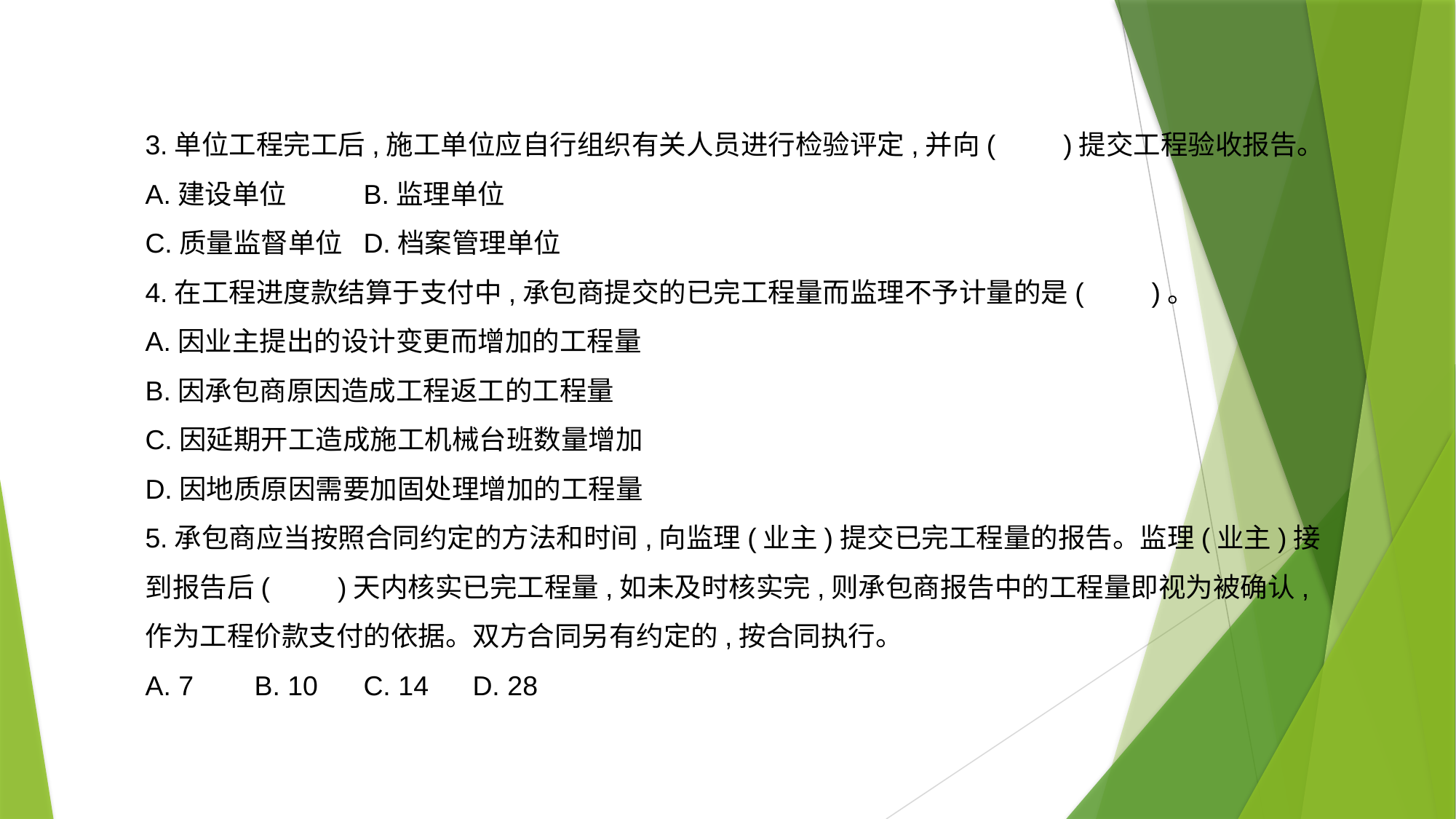

3.单位工程完工后,施工单位应自行组织有关人员进行检验评定,并向(　　)提交工程验收报告。
A.建设单位	B.监理单位
C.质量监督单位	D.档案管理单位
4.在工程进度款结算于支付中,承包商提交的已完工程量而监理不予计量的是(　　)。
A.因业主提出的设计变更而增加的工程量
B.因承包商原因造成工程返工的工程量
C.因延期开工造成施工机械台班数量增加
D.因地质原因需要加固处理增加的工程量
5.承包商应当按照合同约定的方法和时间,向监理(业主)提交已完工程量的报告。监理(业主)接到报告后(　　)天内核实已完工程量,如未及时核实完,则承包商报告中的工程量即视为被确认,作为工程价款支付的依据。双方合同另有约定的,按合同执行。
A. 7	B. 10	C. 14	D. 28